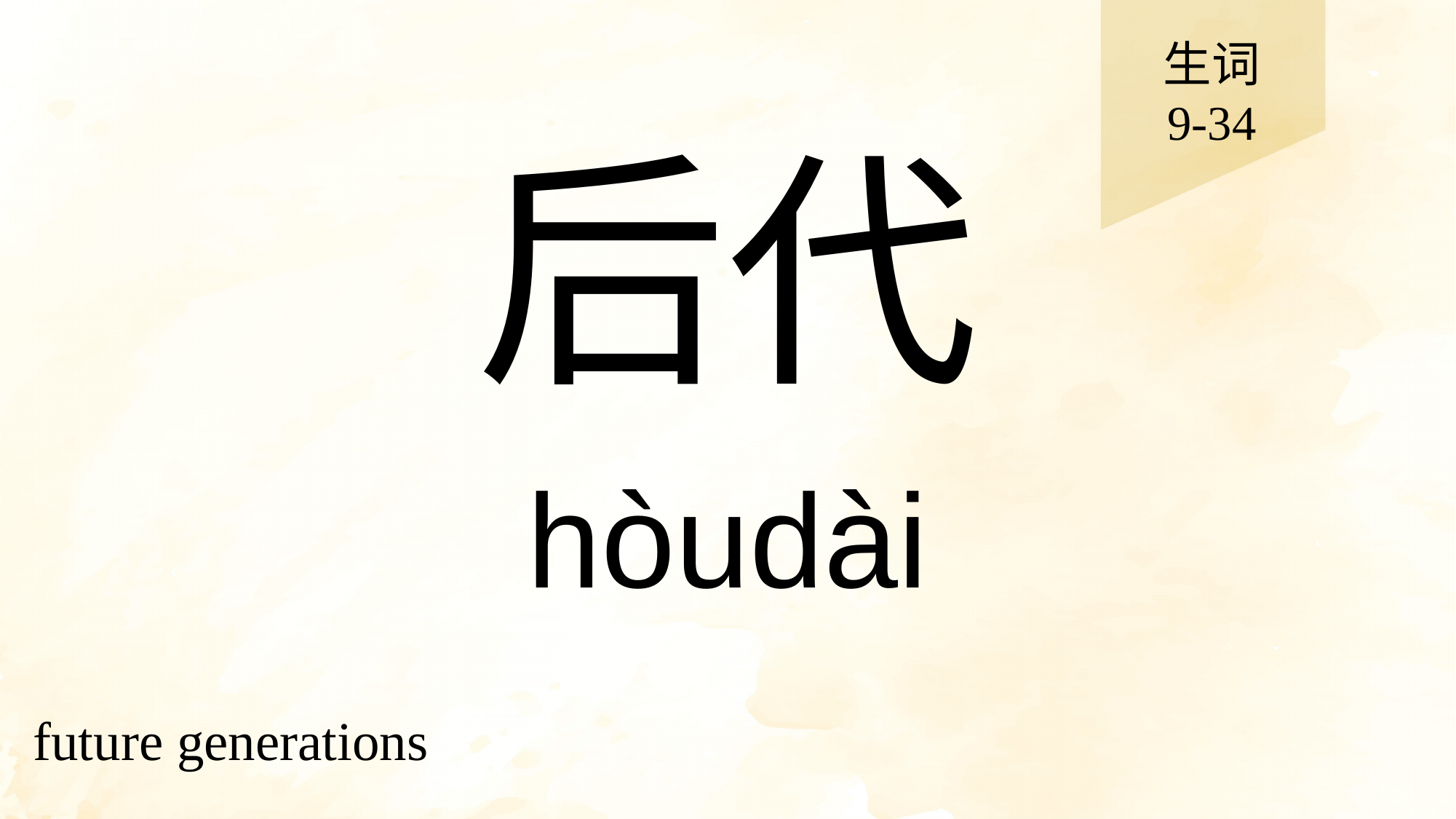

生词
9-34
# 后代
hòudài
future generations